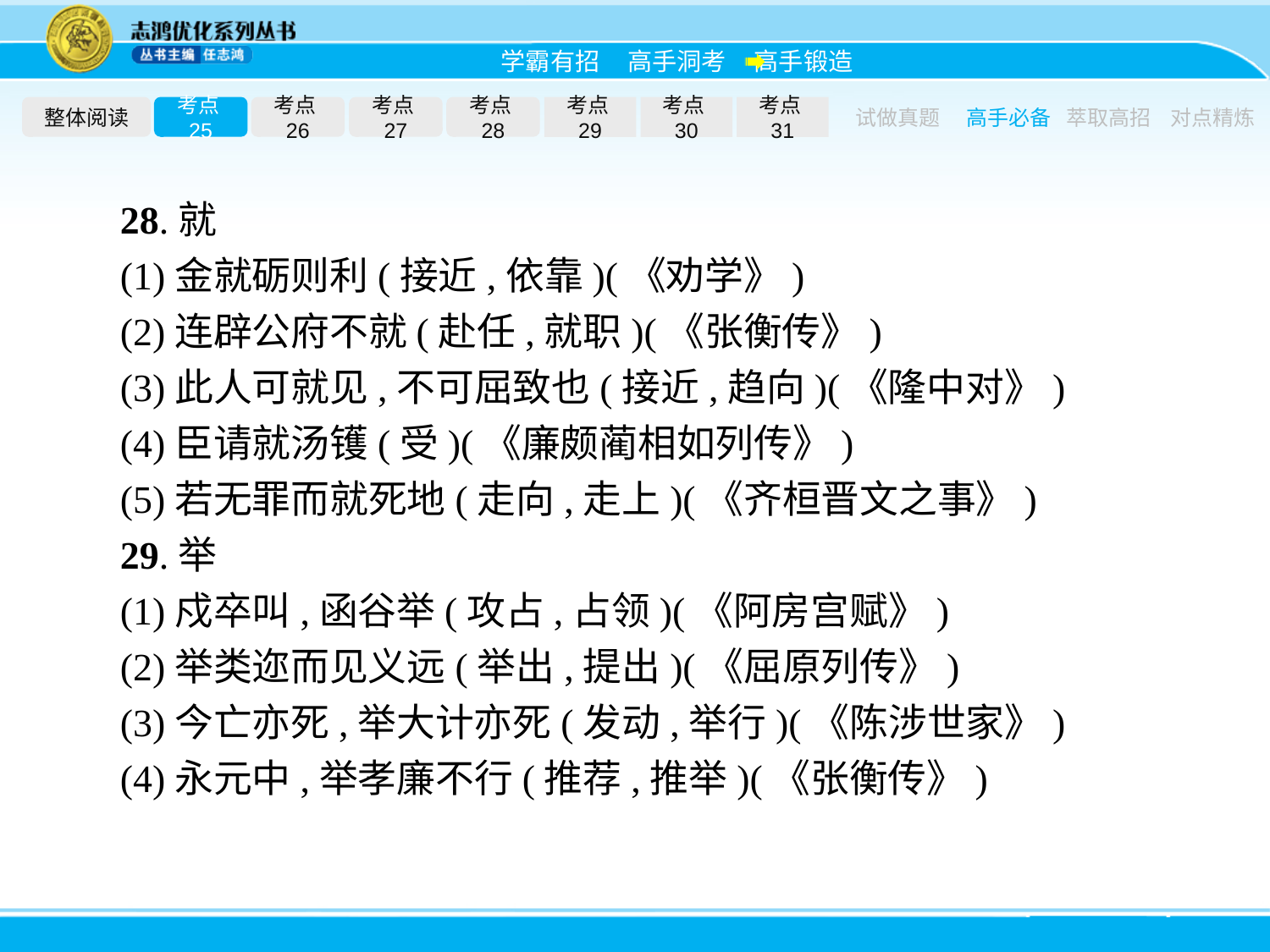

整体阅读
考点25
考点26
考点27
考点28
考点29
考点30
考点31
试做真题
高手必备
萃取高招
对点精炼
28.就
(1)金就砺则利(接近,依靠)(《劝学》)
(2)连辟公府不就(赴任,就职)(《张衡传》)
(3)此人可就见,不可屈致也(接近,趋向)(《隆中对》)
(4)臣请就汤镬(受)(《廉颇蔺相如列传》)
(5)若无罪而就死地(走向,走上)(《齐桓晋文之事》)
29.举
(1)戍卒叫,函谷举(攻占,占领)(《阿房宫赋》)
(2)举类迩而见义远(举出,提出)(《屈原列传》)
(3)今亡亦死,举大计亦死(发动,举行)(《陈涉世家》)
(4)永元中,举孝廉不行(推荐,推举)(《张衡传》)